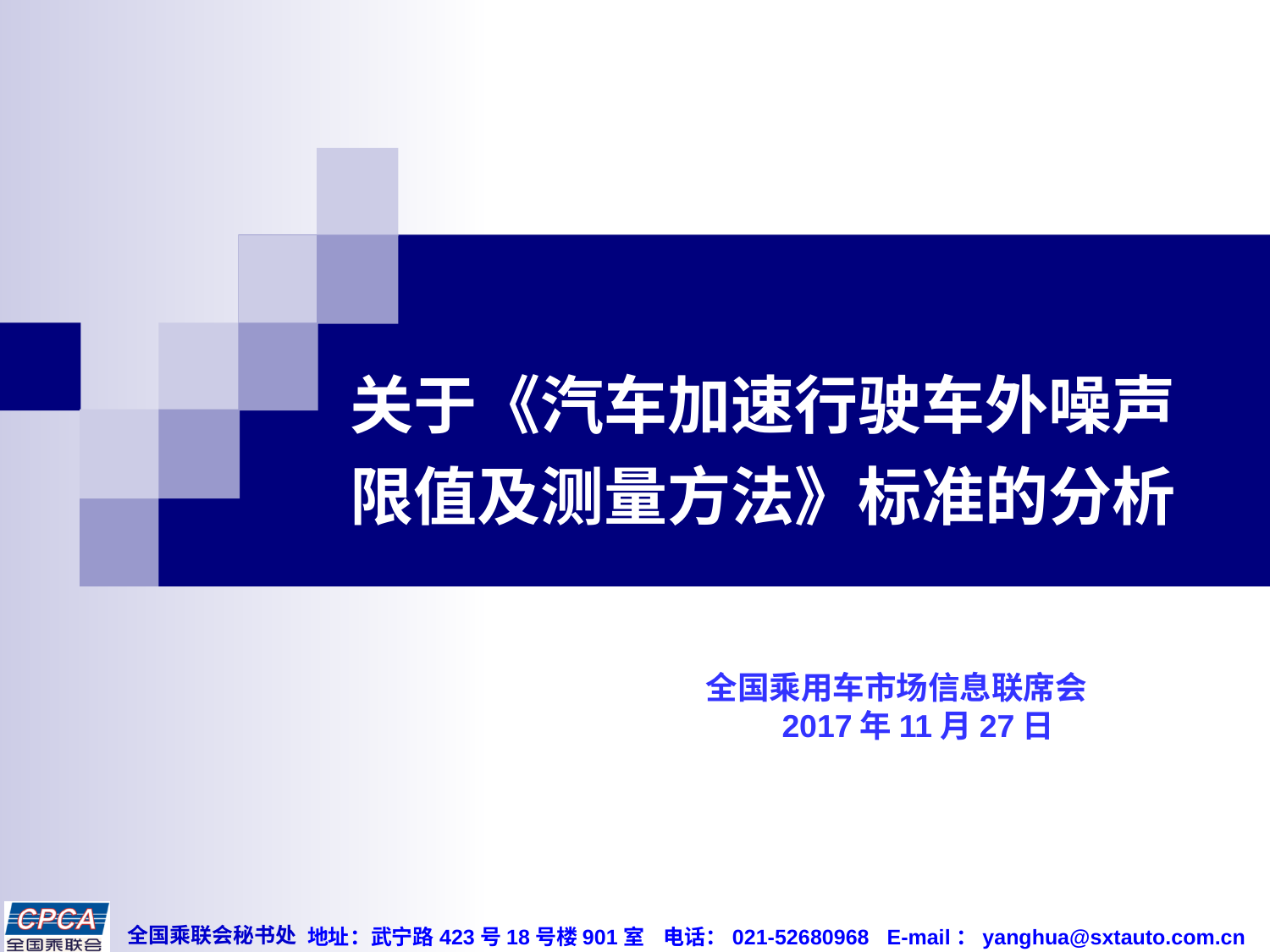

# 关于《汽车加速行驶车外噪声 限值及测量方法》标准的分析
  全国乘用车市场信息联席会
           2017年11月27日